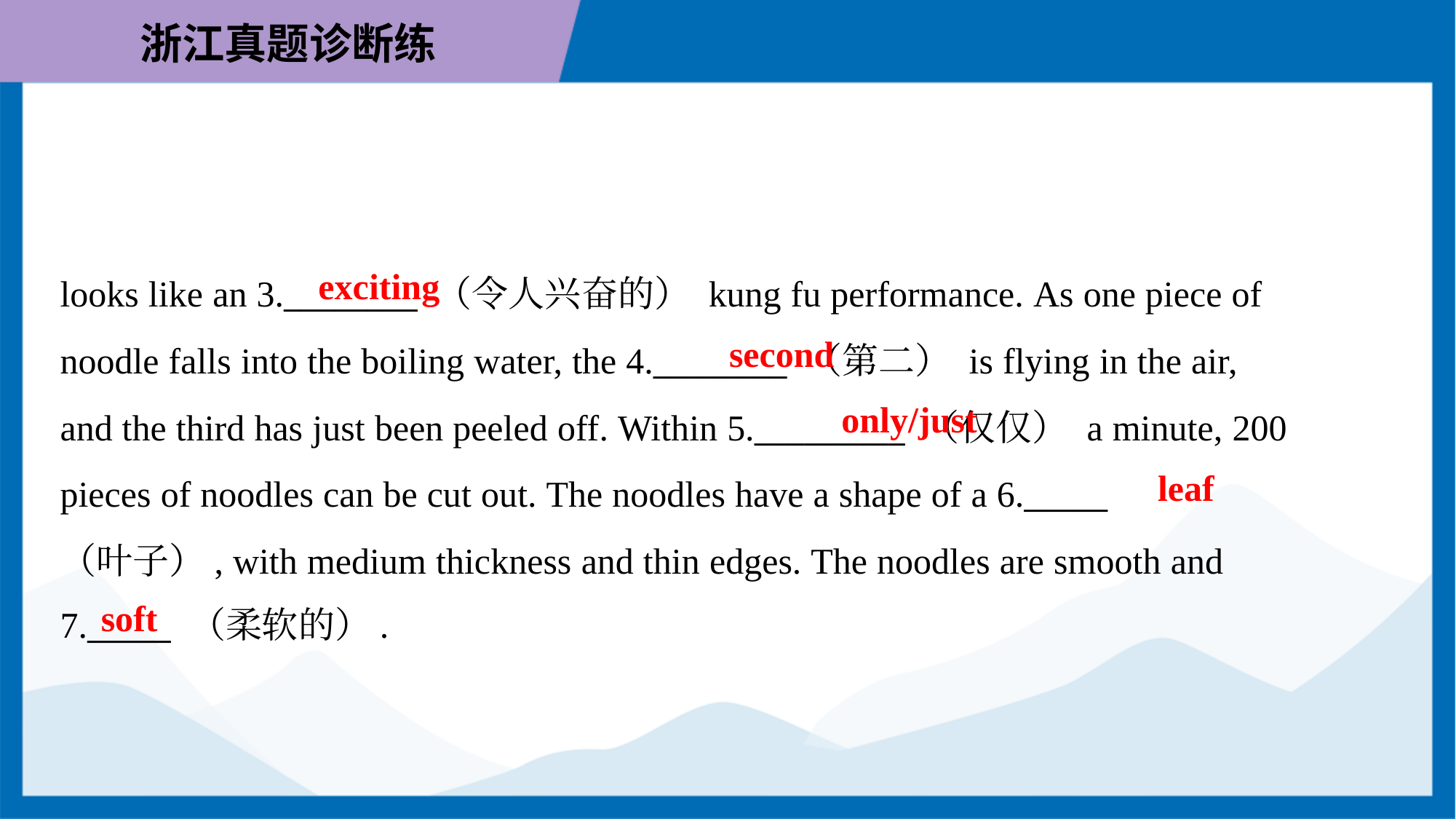

exciting
looks like an 3.________ （令人兴奋的） kung fu performance. As one piece of
noodle falls into the boiling water, the 4.________ （第二） is flying in the air,
and the third has just been peeled off. Within 5._________ （仅仅） a minute, 200
pieces of noodles can be cut out. The noodles have a shape of a 6._____
（叶子）, with medium thickness and thin edges. The noodles are smooth and
7._____ （柔软的）.
second
only/just
leaf
soft